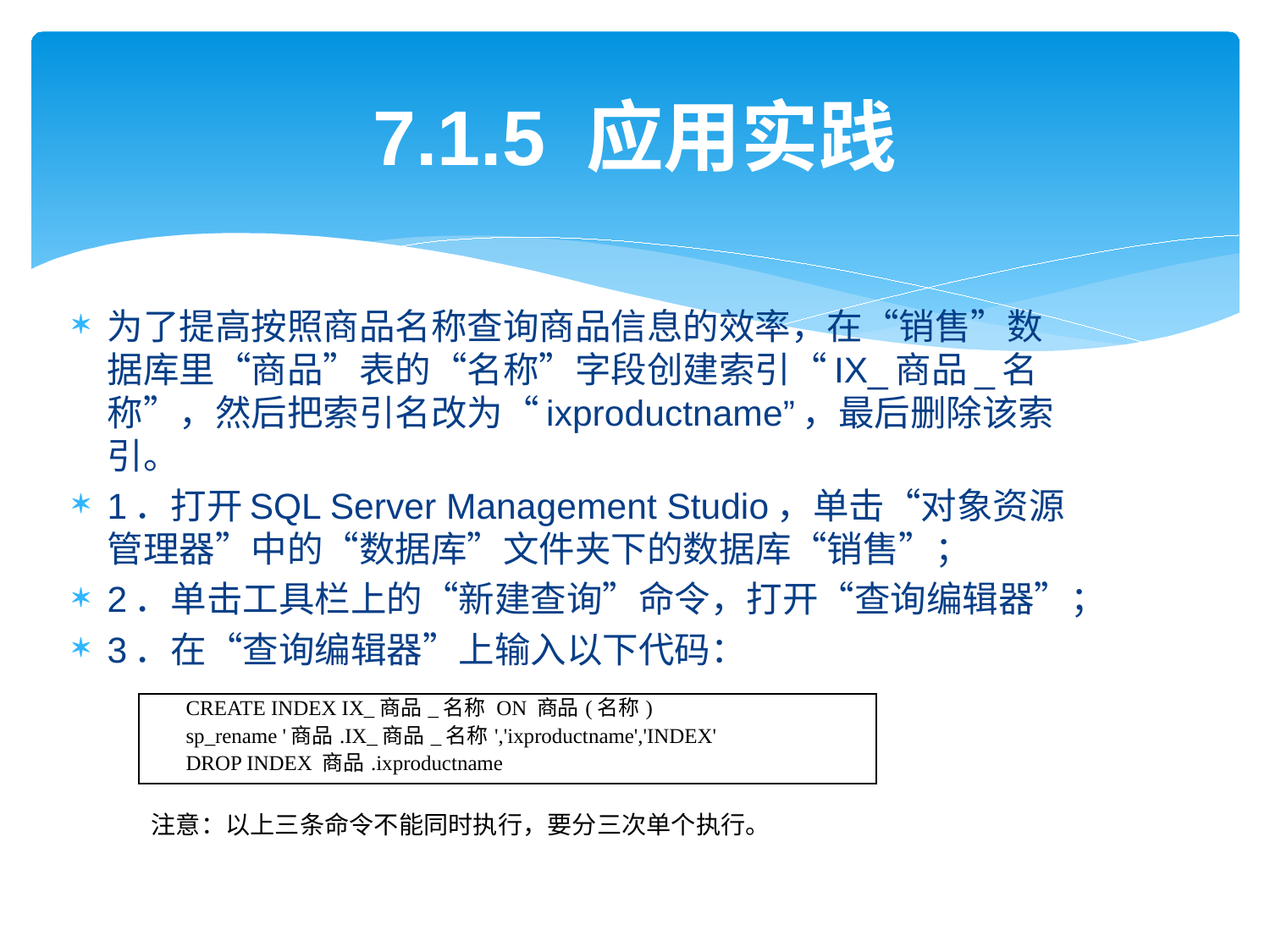

# 7.1.5 应用实践
为了提高按照商品名称查询商品信息的效率，在“销售”数据库里“商品”表的“名称”字段创建索引“IX_商品_名称”，然后把索引名改为“ixproductname”，最后删除该索引。
1．打开SQL Server Management Studio，单击“对象资源管理器”中的“数据库”文件夹下的数据库“销售”；
2．单击工具栏上的“新建查询”命令，打开“查询编辑器”；
3．在“查询编辑器”上输入以下代码：

| CREATE INDEX IX\_商品\_名称 ON 商品(名称) sp\_rename '商品.IX\_商品\_名称','ixproductname','INDEX' DROP INDEX 商品.ixproductname |
| --- |
注意：以上三条命令不能同时执行，要分三次单个执行。